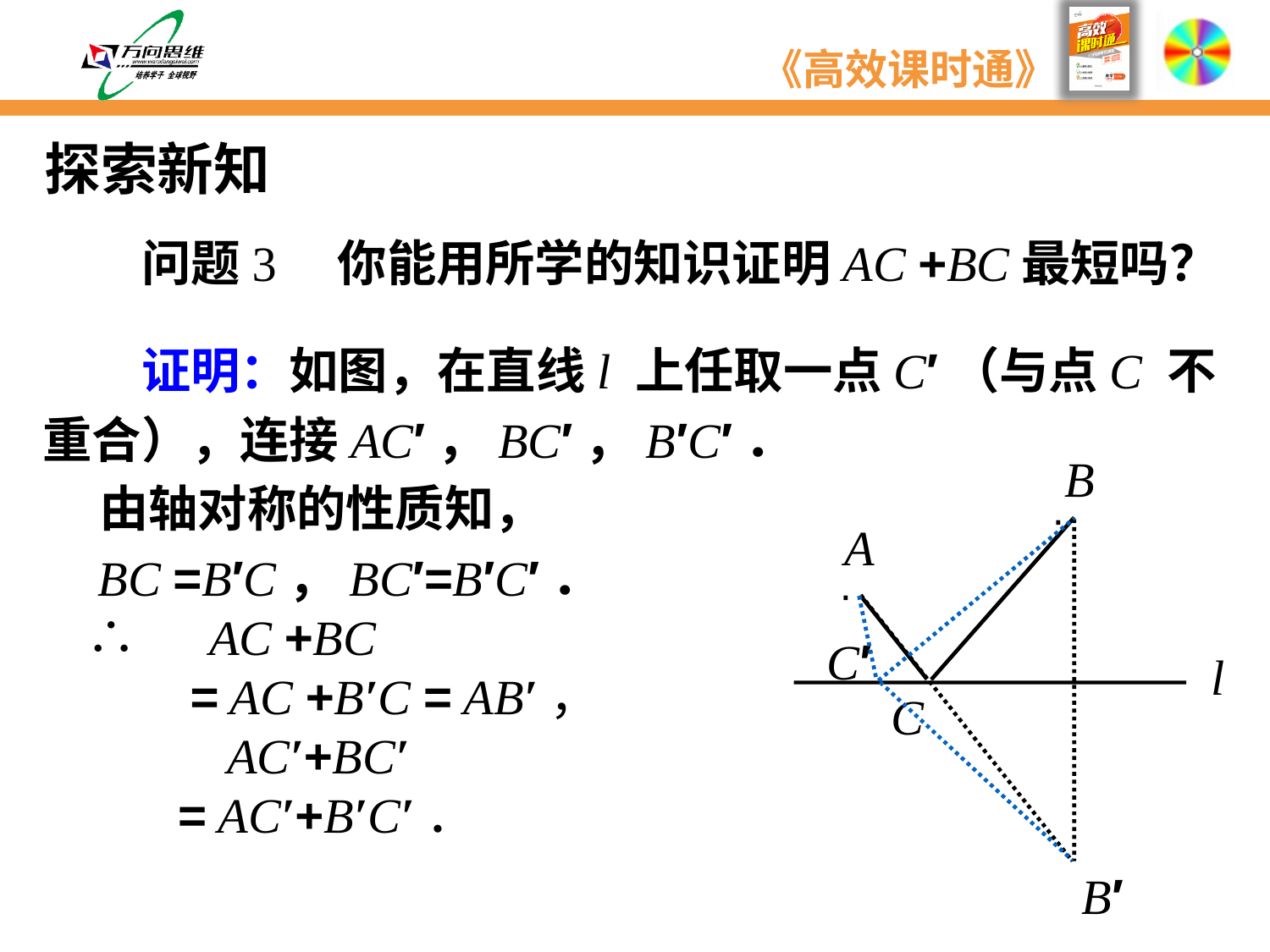

探索新知
　　问题3　你能用所学的知识证明AC +BC最短吗？
　　证明：如图，在直线l 上任取一点C′（与点C 不
重合），连接AC′，BC′，B′C′．
    由轴对称的性质知，
    BC =B′C，BC′=B′C′．
    ∴　AC +BC
            = AC +B′C = AB′，
               AC′+BC′
           = AC′+B′C′．
B
·
A
·
l

C
B′

C′